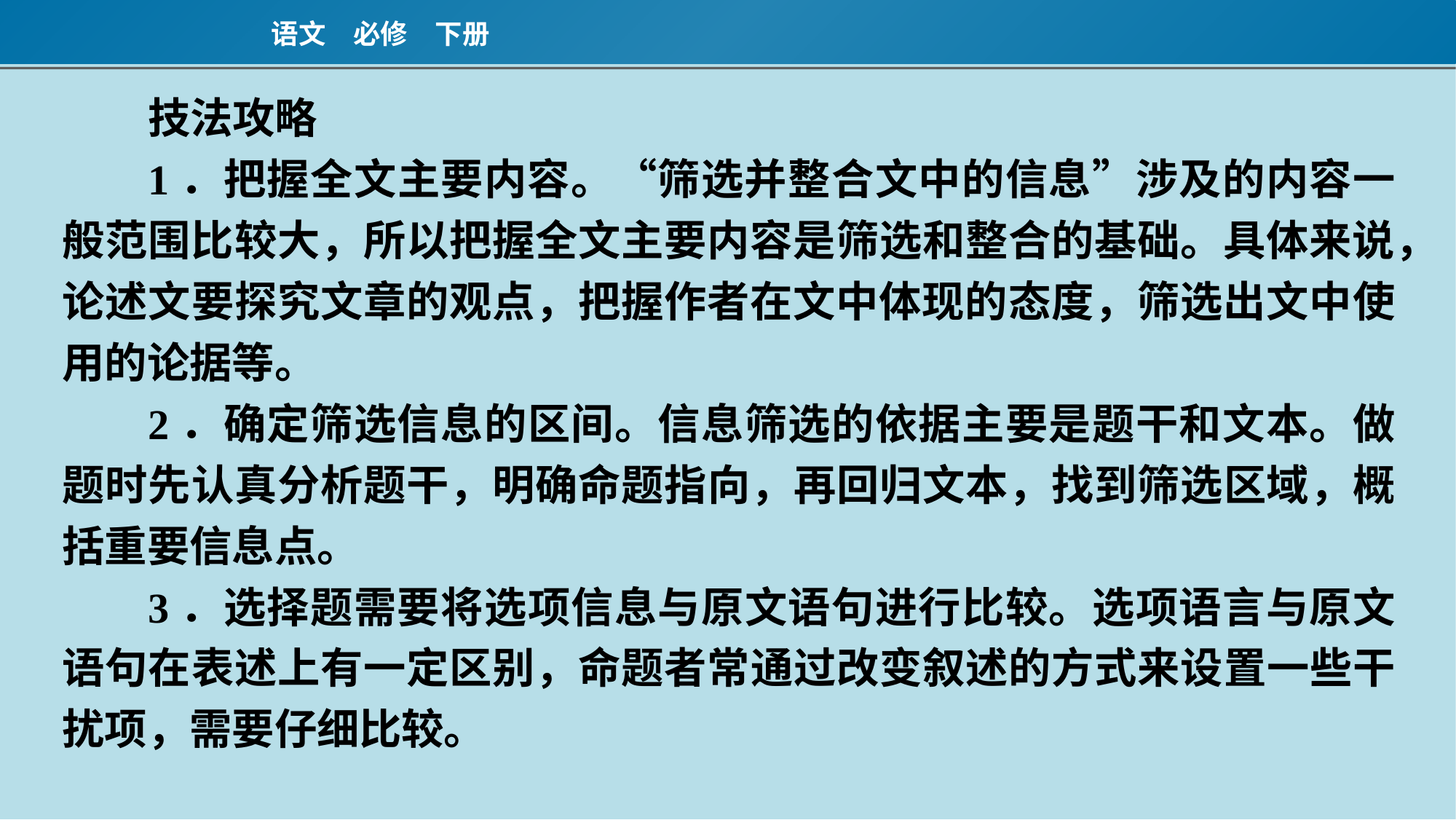

技法攻略
1．把握全文主要内容。“筛选并整合文中的信息”涉及的内容一般范围比较大，所以把握全文主要内容是筛选和整合的基础。具体来说，论述文要探究文章的观点，把握作者在文中体现的态度，筛选出文中使用的论据等。
2．确定筛选信息的区间。信息筛选的依据主要是题干和文本。做题时先认真分析题干，明确命题指向，再回归文本，找到筛选区域，概括重要信息点。
3．选择题需要将选项信息与原文语句进行比较。选项语言与原文语句在表述上有一定区别，命题者常通过改变叙述的方式来设置一些干扰项，需要仔细比较。